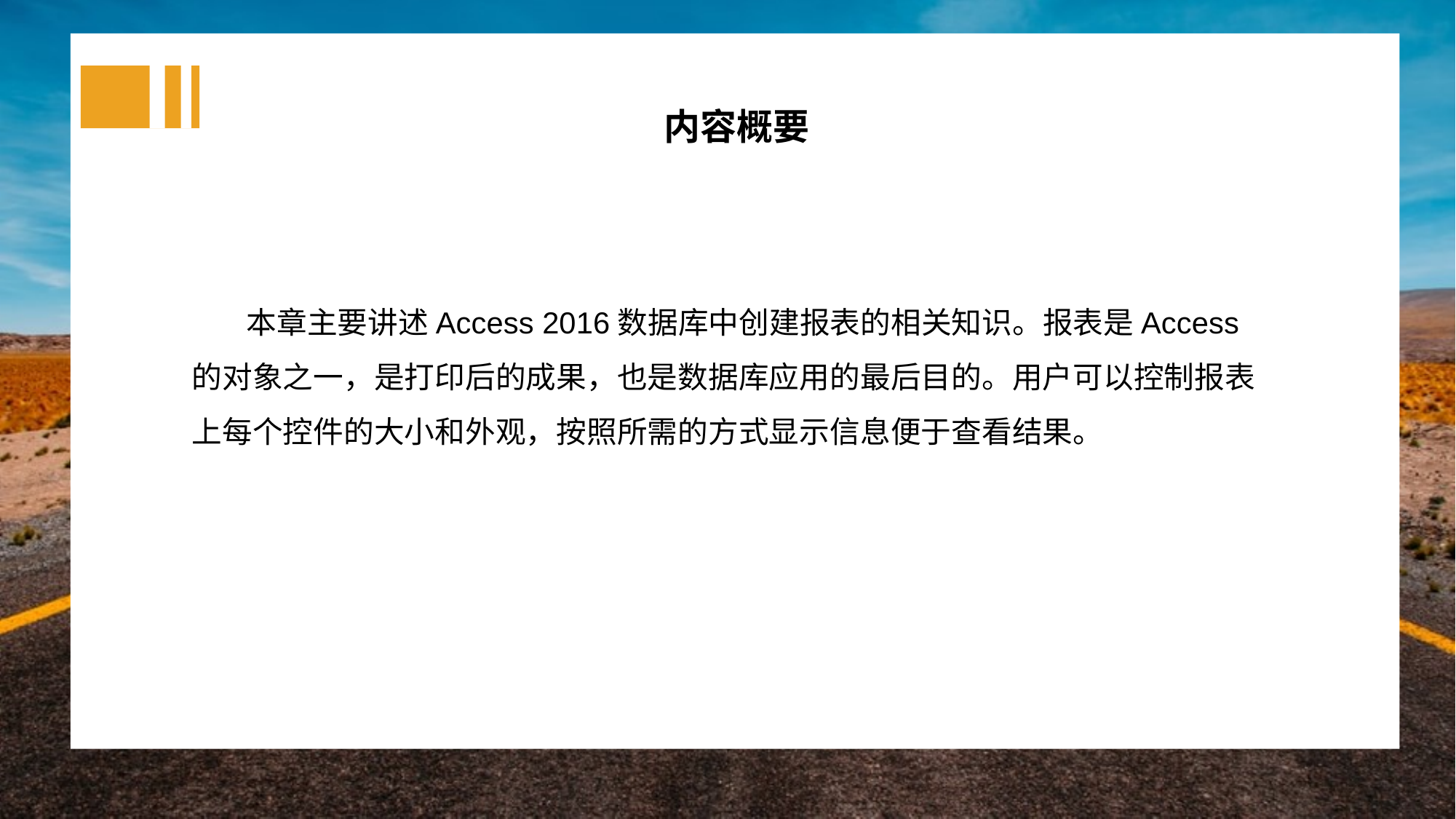

内容概要
本章主要讲述Access 2016数据库中创建报表的相关知识。报表是Access的对象之一，是打印后的成果，也是数据库应用的最后目的。用户可以控制报表上每个控件的大小和外观，按照所需的方式显示信息便于查看结果。